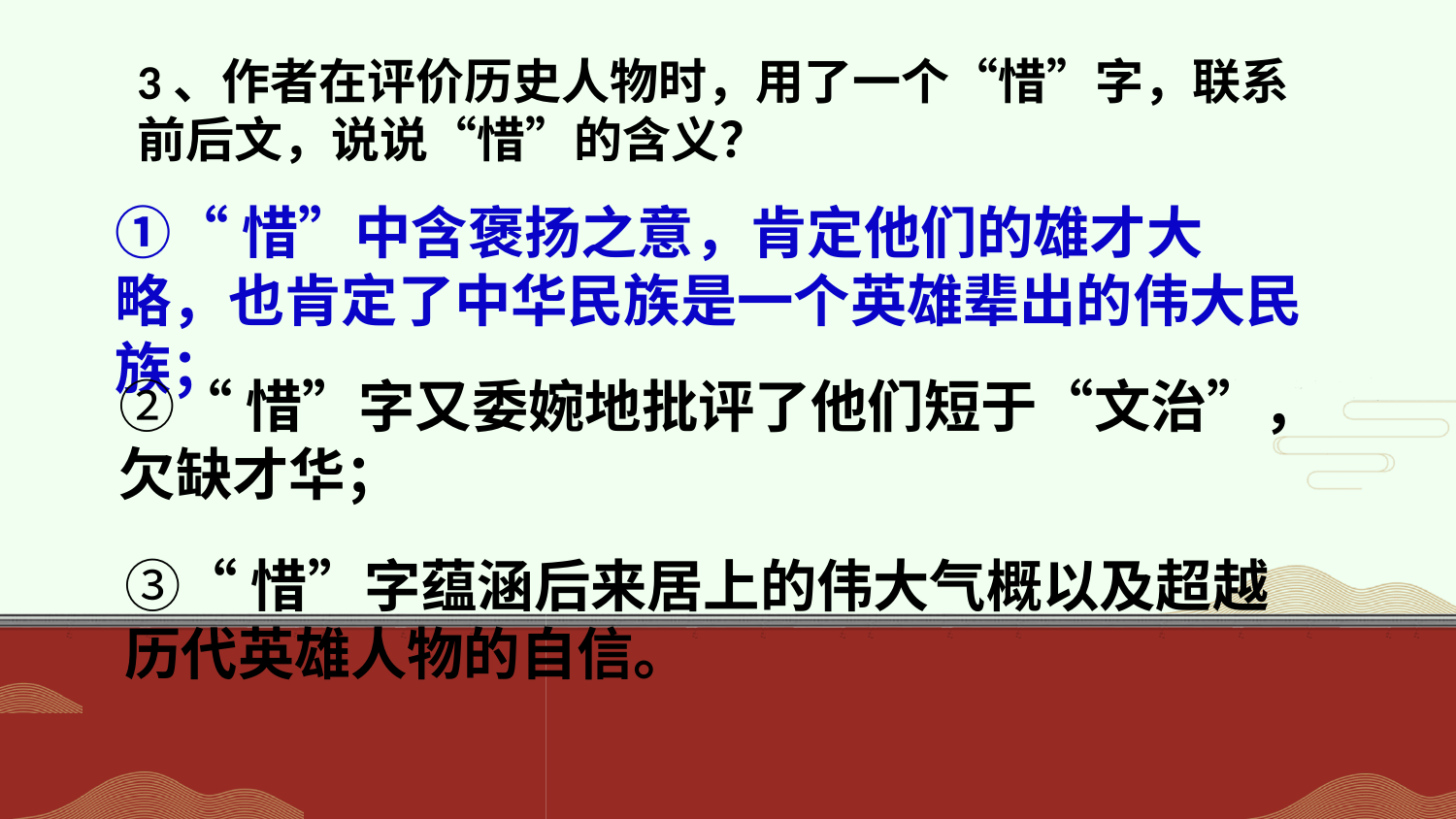

3、作者在评价历史人物时，用了一个“惜”字，联系前后文，说说“惜”的含义？
①“惜”中含褒扬之意，肯定他们的雄才大略，也肯定了中华民族是一个英雄辈出的伟大民族；
②“惜”字又委婉地批评了他们短于“文治”，欠缺才华；
③“惜”字蕴涵后来居上的伟大气概以及超越历代英雄人物的自信。